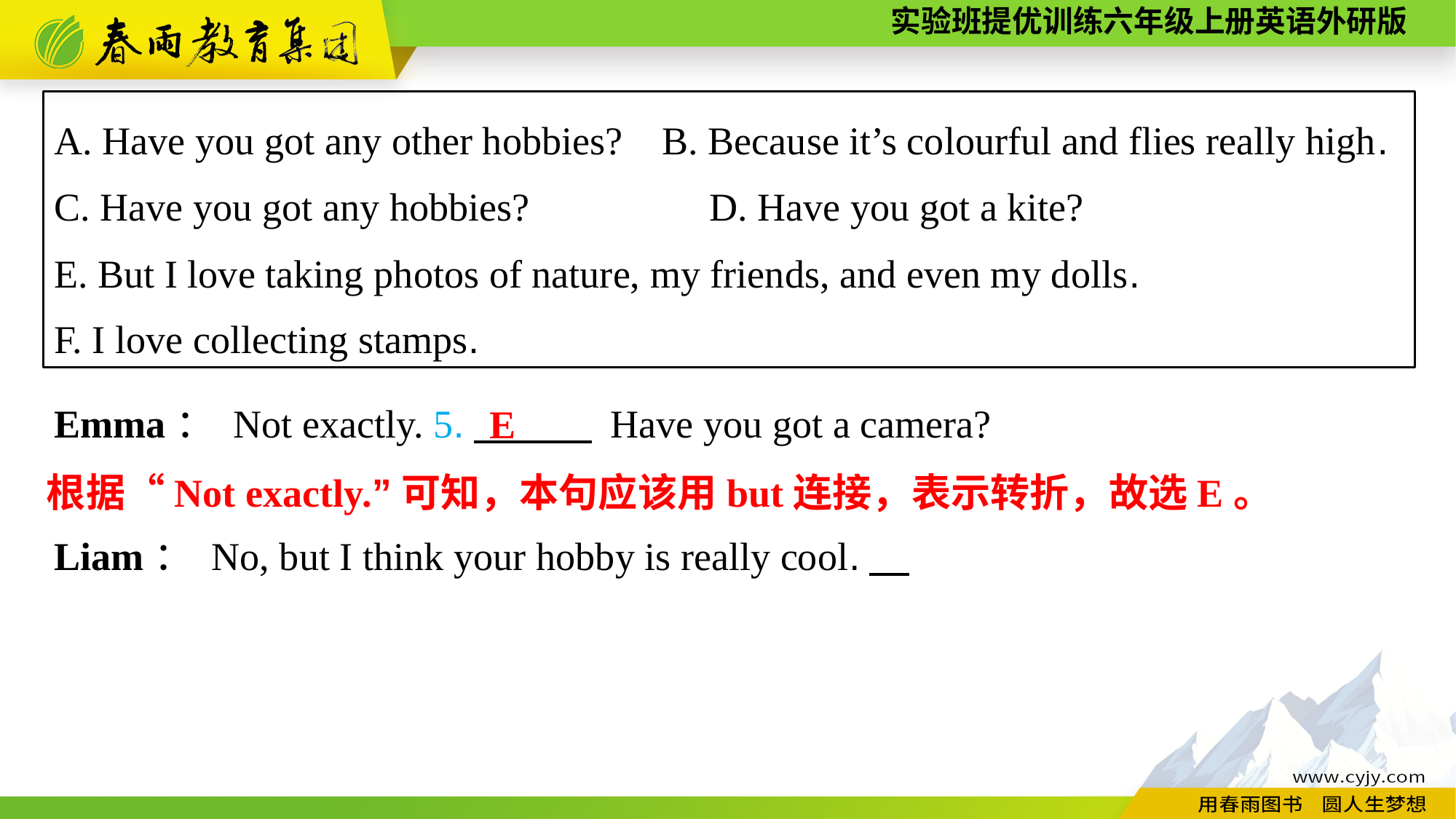

A. Have you got any other hobbies?    B. Because it’s colourful and flies really high.
C. Have you got any hobbies?　　	D. Have you got a kite?
E. But I love taking photos of nature, my friends, and even my dolls.
F. I love collecting stamps.
Emma： Not exactly. 5.　　　 Have you got a camera?

Liam： No, but I think your hobby is really cool.
E
根据“Not exactly.”可知，本句应该用but连接，表示转折，故选E。